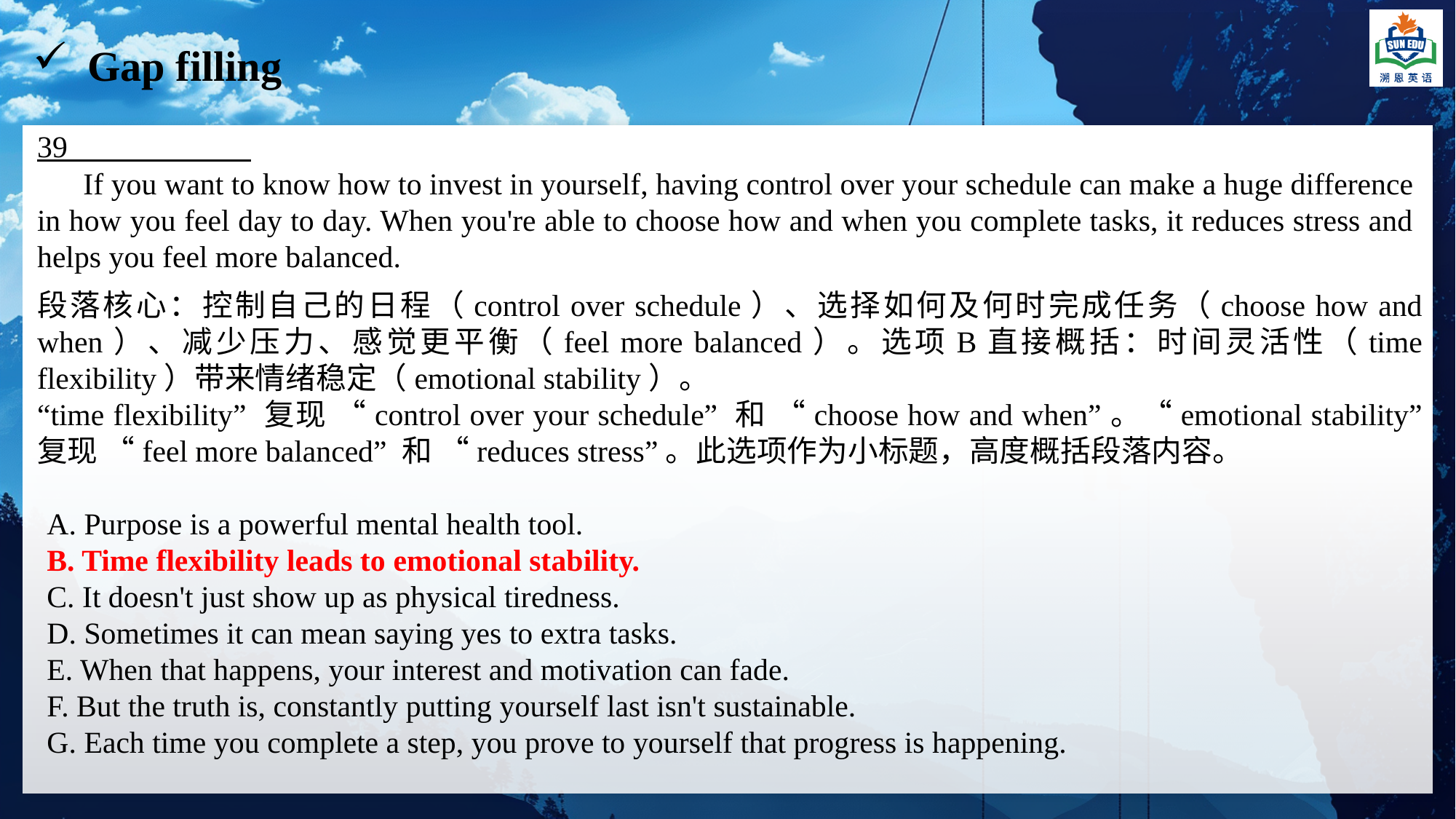

Gap filling
39_______
      If you want to know how to invest in yourself, having control over your schedule can make a huge difference in how you feel day to day. When you're able to choose how and when you complete tasks, it reduces stress and helps you feel more balanced.
段落核心：控制自己的日程（control over schedule）、选择如何及何时完成任务（choose how and when）、减少压力、感觉更平衡（feel more balanced）。选项B直接概括：时间灵活性（time flexibility）带来情绪稳定（emotional stability）。
“time flexibility” 复现 “control over your schedule” 和 “choose how and when”。“emotional stability” 复现 “feel more balanced” 和 “reduces stress”。此选项作为小标题，高度概括段落内容。
A. Purpose is a powerful mental health tool.
B. Time flexibility leads to emotional stability.
C. It doesn't just show up as physical tiredness.
D. Sometimes it can mean saying yes to extra tasks.
E. When that happens, your interest and motivation can fade.
F. But the truth is, constantly putting yourself last isn't sustainable.
G. Each time you complete a step, you prove to yourself that progress is happening.